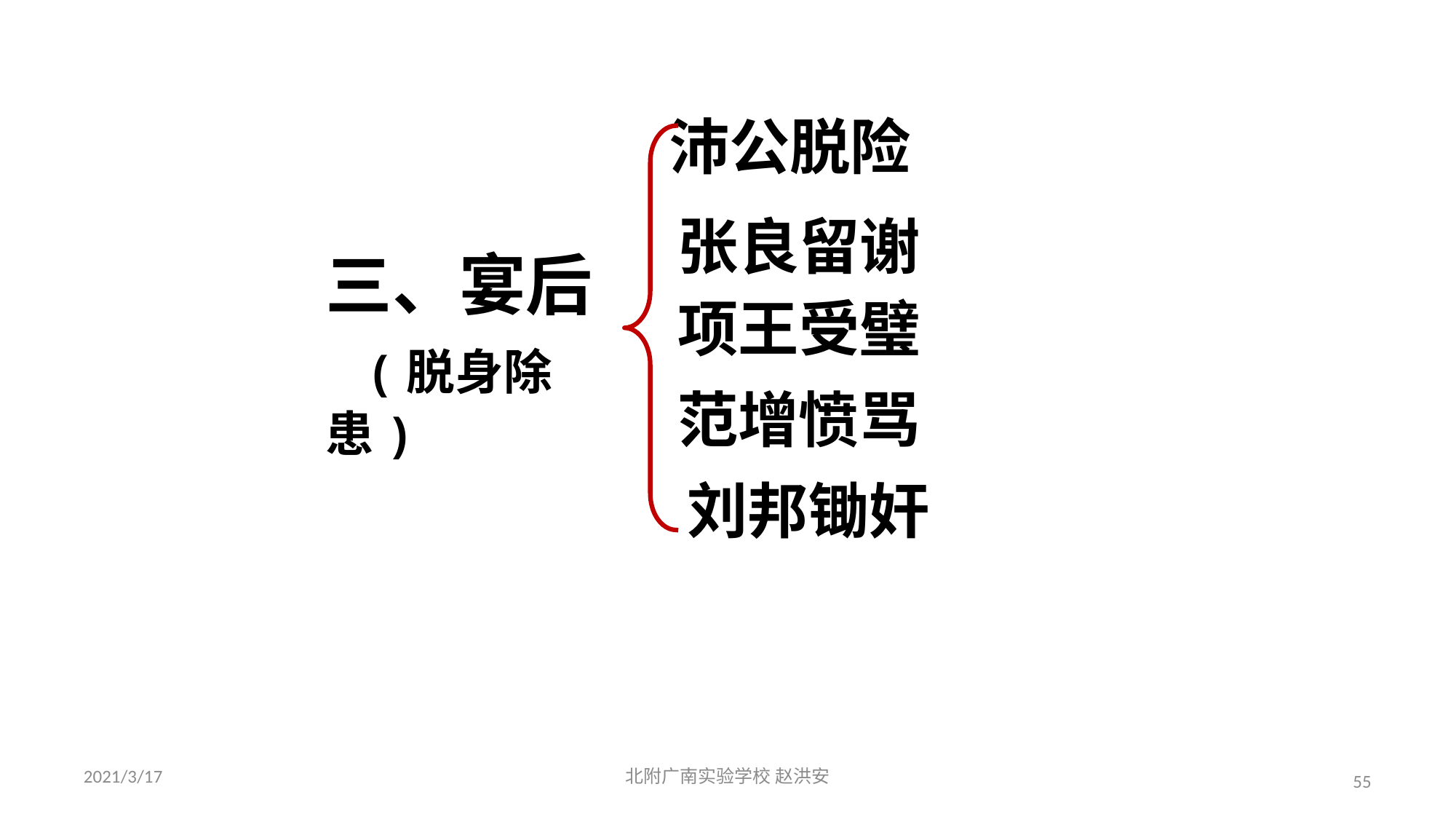

沛公脱险

张良留谢
三、宴后
 (脱身除患)
项王受璧
范增愤骂
刘邦锄奸

2021/3/17
北附广南实验学校 赵洪安
55